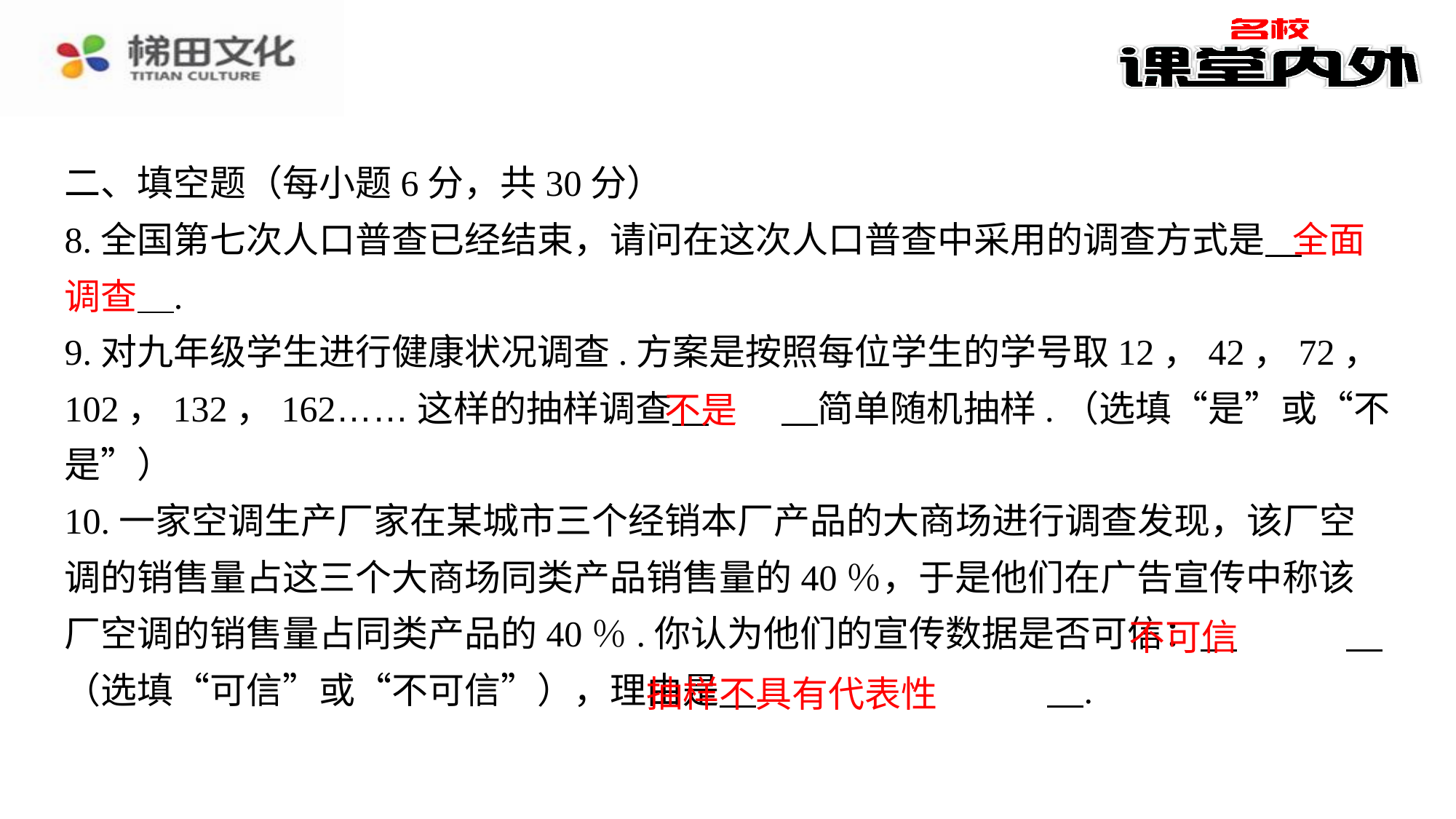

二、填空题（每小题6分，共30分）
8.全国第七次人口普查已经结束，请问在这次人口普查中采用的调查方式是 　全面调查　⁠.
9.对九年级学生进行健康状况调查.方案是按照每位学生的学号取12，42，72，102，132，162……这样的抽样调查 　不是　⁠简单随机抽样.（选填“是”或“不是”）
10.一家空调生产厂家在某城市三个经销本厂产品的大商场进行调查发现，该厂空调的销售量占这三个大商场同类产品销售量的40％，于是他们在广告宣传中称该厂空调的销售量占同类产品的40％.你认为他们的宣传数据是否可信： 　不可信　⁠（选填“可信”或“不可信”），理由是 　抽样不具有代表性　⁠.
全面
调查
不是
不可信
抽样不具有代表性